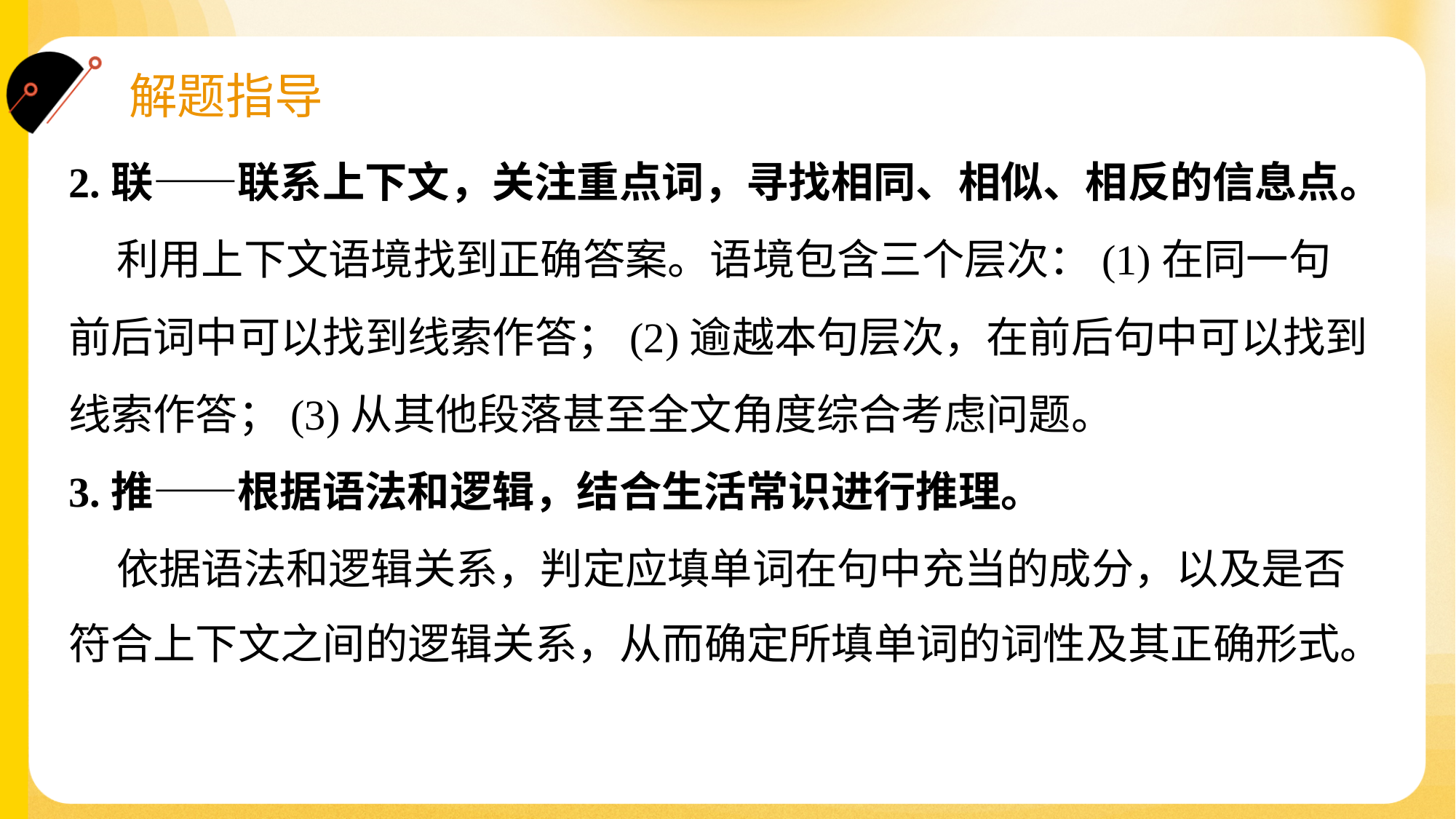

2.联——联系上下文，关注重点词，寻找相同、相似、相反的信息点。
    利用上下文语境找到正确答案。语境包含三个层次：(1)在同一句
前后词中可以找到线索作答；(2)逾越本句层次，在前后句中可以找到
线索作答；(3)从其他段落甚至全文角度综合考虑问题。
3.推——根据语法和逻辑，结合生活常识进行推理。
    依据语法和逻辑关系，判定应填单词在句中充当的成分，以及是否
符合上下文之间的逻辑关系，从而确定所填单词的词性及其正确形式。